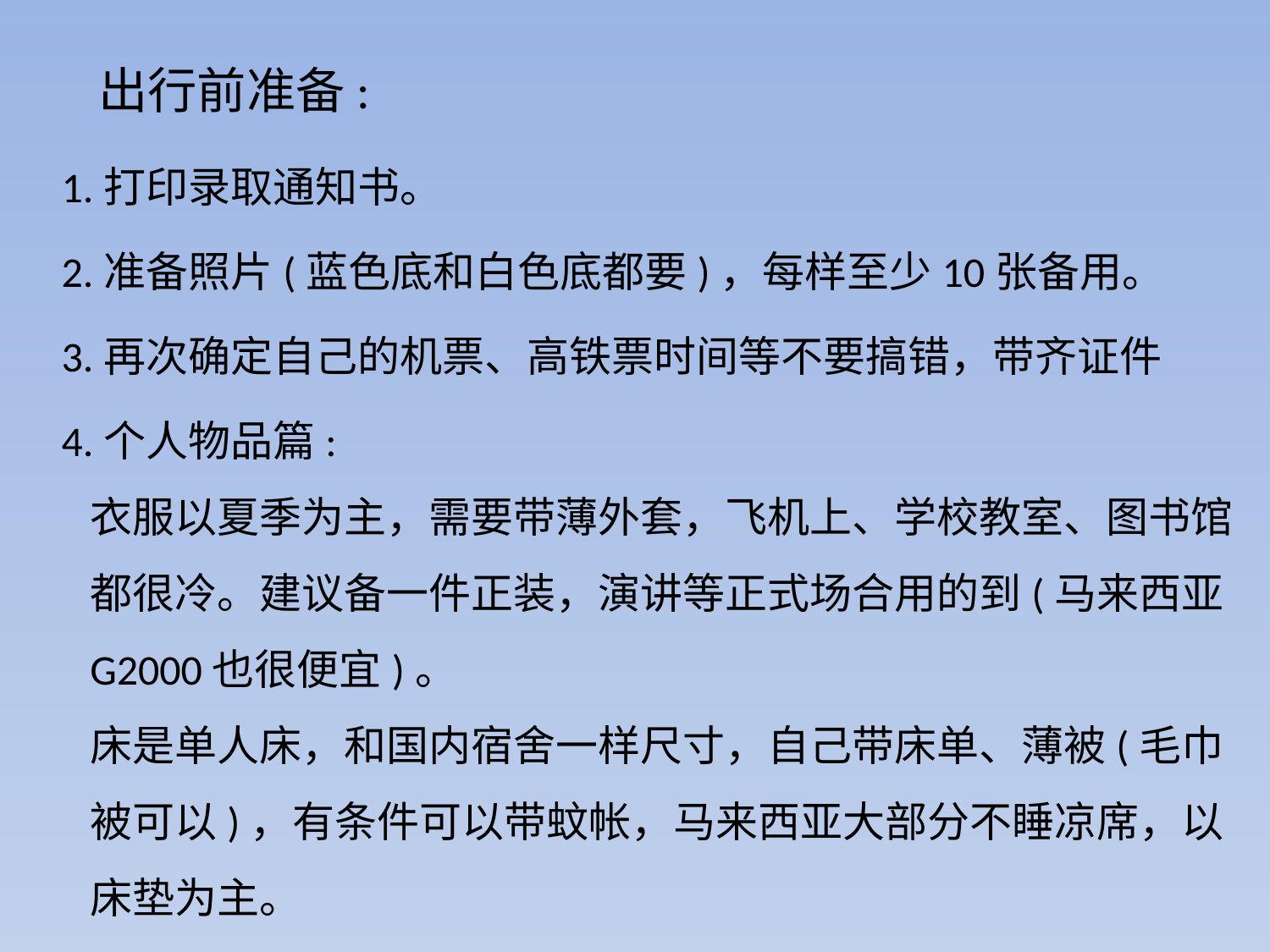

# 出行前准备:
  1.打印录取通知书。
  2.准备照片(蓝色底和白色底都要)，每样至少10张备用。
  3.再次确定自己的机票、高铁票时间等不要搞错，带齐证件
  4.个人物品篇:
衣服以夏季为主，需要带薄外套，飞机上、学校教室、图书馆都很冷。建议备一件正装，演讲等正式场合用的到(马来西亚G2000也很便宜)。
床是单人床，和国内宿舍一样尺寸，自己带床单、薄被(毛巾被可以)，有条件可以带蚊帐，马来西亚大部分不睡凉席，以床垫为主。